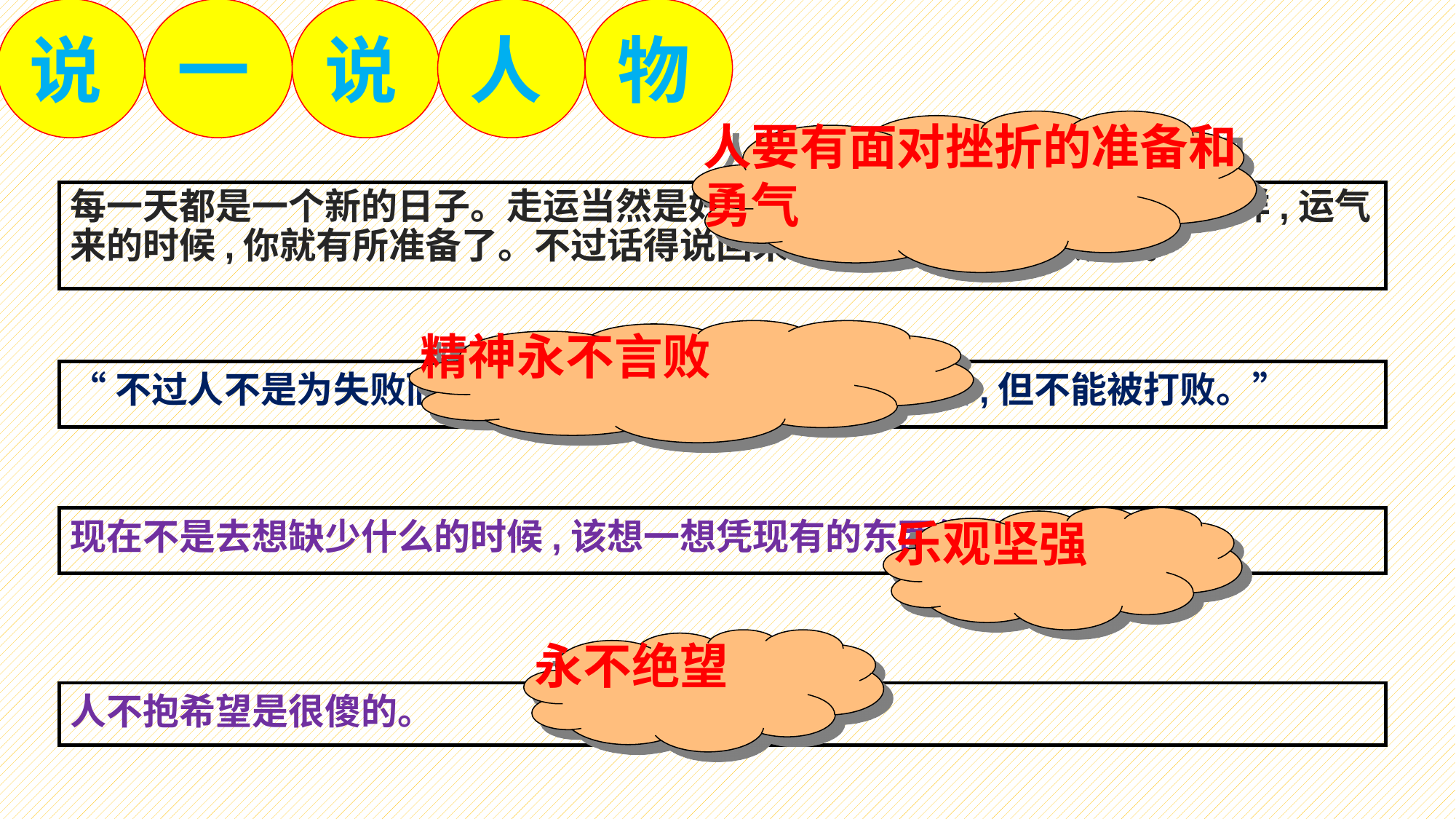

说
一
说
人
物
人要有面对挫折的准备和勇气
每一天都是一个新的日子。走运当然是好。不过我情愿做到分毫不差。这样,运气来的时候,你就有所准备了。不过话得说回来,没有一桩事是容易的。
精神永不言败
“不过人不是为失败而生的,”他说,“一个人可以被毁灭,但不能被打败。”
现在不是去想缺少什么的时候,该想一想凭现有的东西你能做什么。
乐观坚强
永不绝望
人不抱希望是很傻的。